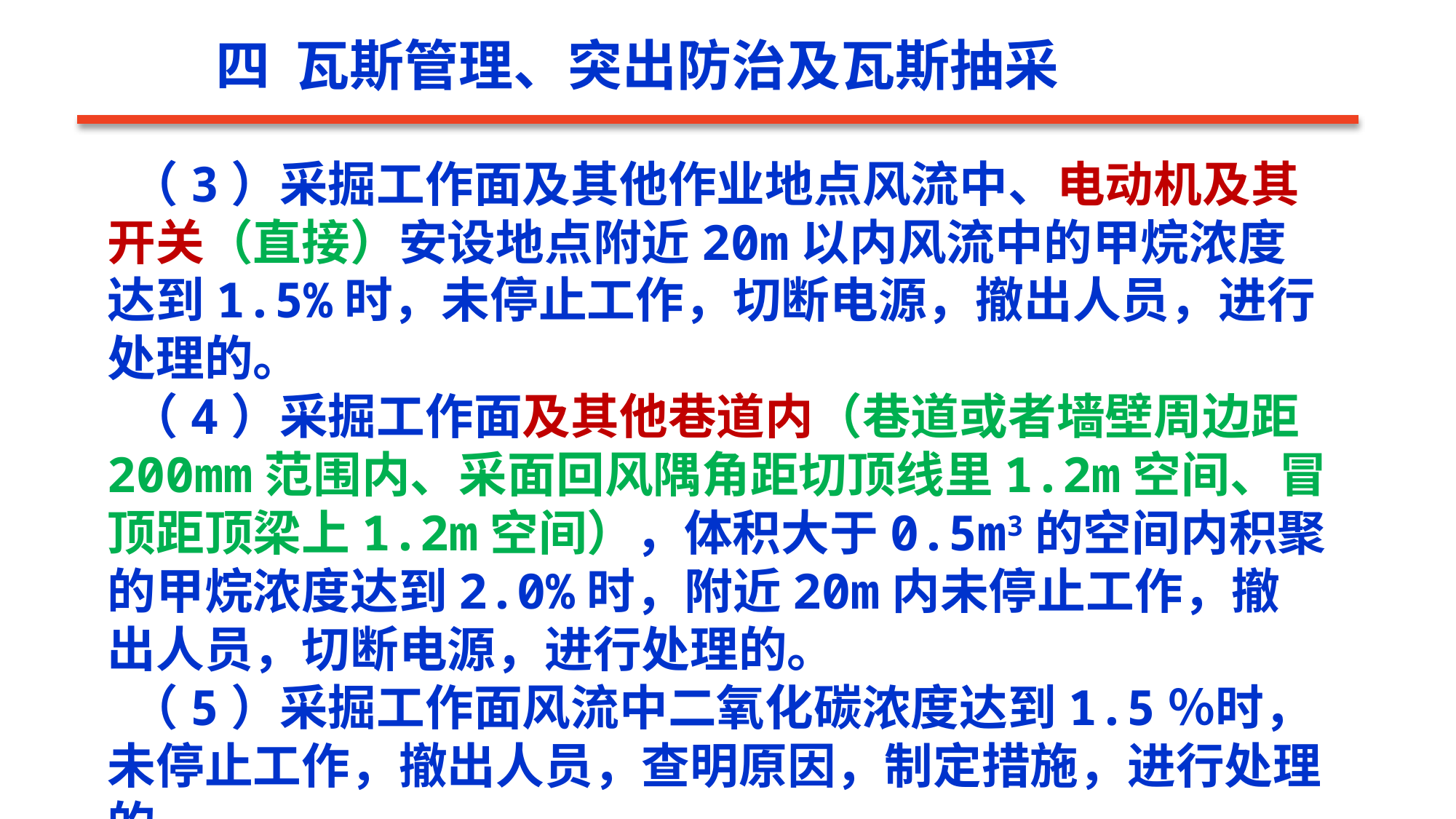

四  瓦斯管理、突出防治及瓦斯抽采
 （3）采掘工作面及其他作业地点风流中、电动机及其开关（直接）安设地点附近20m以内风流中的甲烷浓度达到1.5%时，未停止工作，切断电源，撤出人员，进行处理的。
 （4）采掘工作面及其他巷道内（巷道或者墙壁周边距200mm范围内、采面回风隅角距切顶线里1.2m空间、冒顶距顶梁上1.2m空间），体积大于0.5m3的空间内积聚的甲烷浓度达到2.0%时，附近20m内未停止工作，撤出人员，切断电源，进行处理的。
 （5）采掘工作面风流中二氧化碳浓度达到1.5％时，未停止工作，撤出人员，查明原因，制定措施，进行处理的。